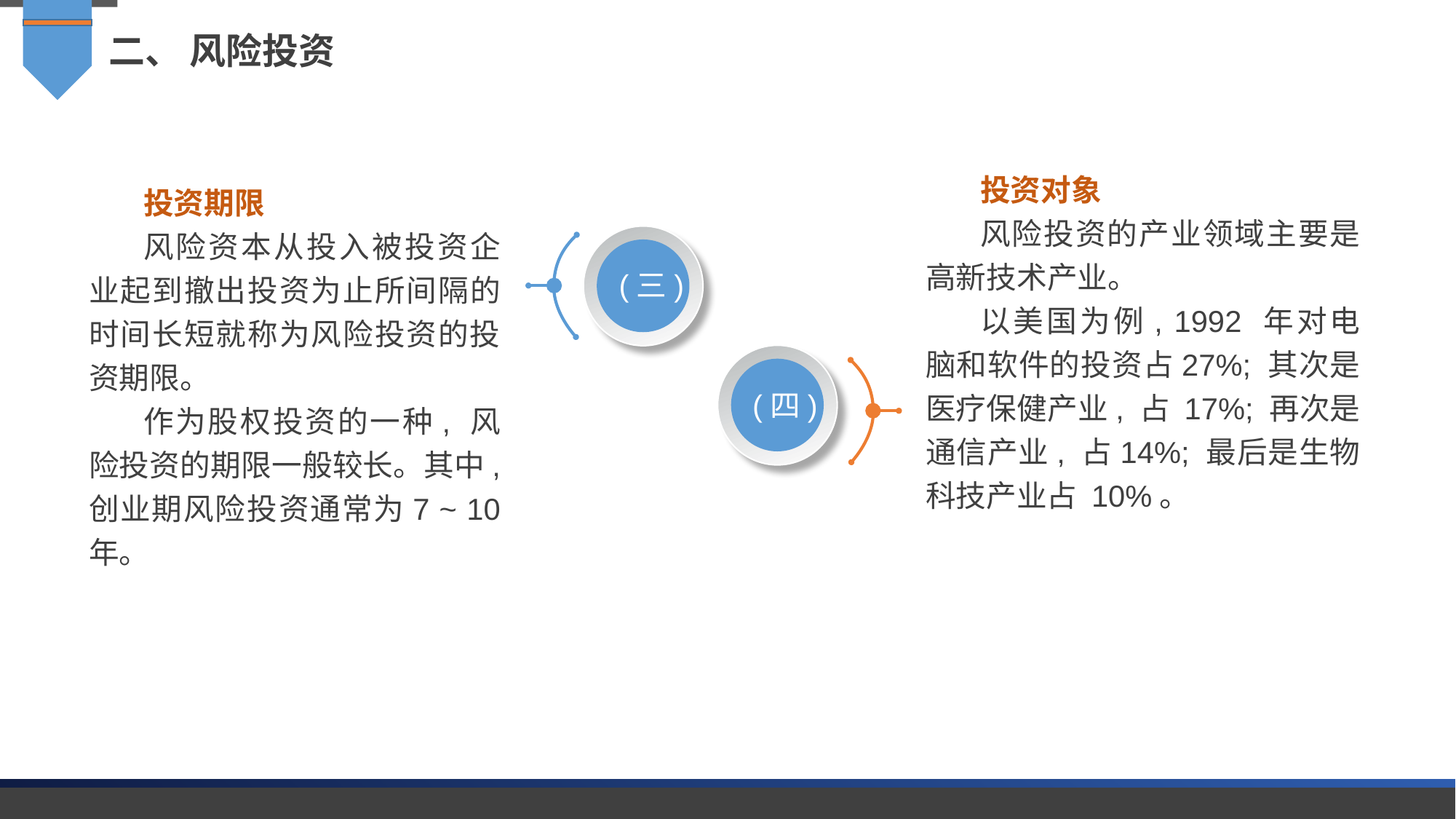

二、 风险投资
投资对象
风险投资的产业领域主要是高新技术产业。
以美国为例, 1992 年对电脑和软件的投资占27%; 其次是医疗保健产业, 占 17%; 再次是通信产业, 占14%; 最后是生物科技产业占 10%。
投资期限
风险资本从投入被投资企业起到撤出投资为止所间隔的时间长短就称为风险投资的投资期限。
作为股权投资的一种, 风险投资的期限一般较长。其中, 创业期风险投资通常为7 ~ 10 年。

(三)

(四)